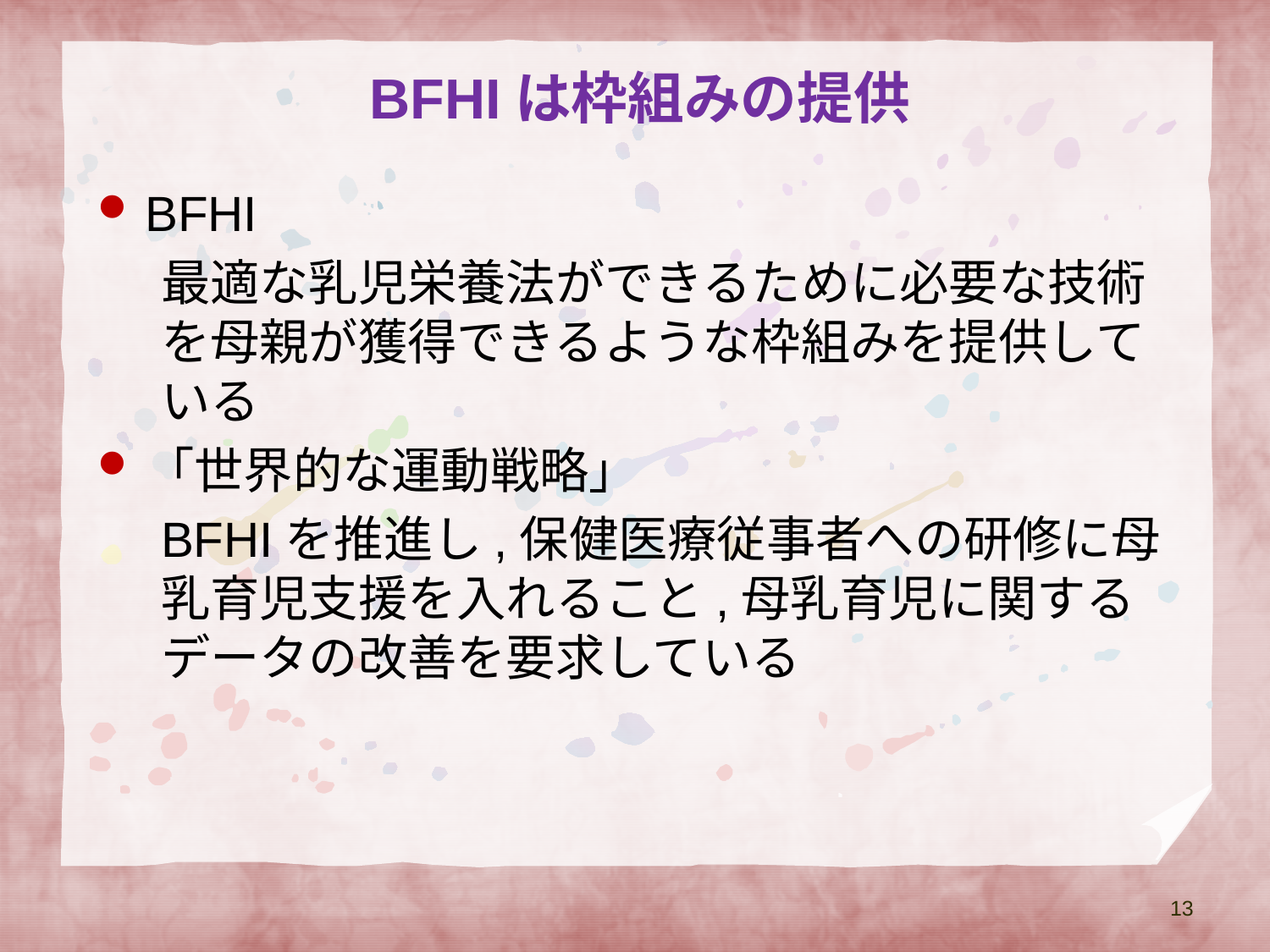

# BFHIは枠組みの提供
BFHI
最適な乳児栄養法ができるために必要な技術を母親が獲得できるような枠組みを提供している
「世界的な運動戦略」
BFHIを推進し,保健医療従事者への研修に母乳育児支援を入れること,母乳育児に関するデータの改善を要求している

13